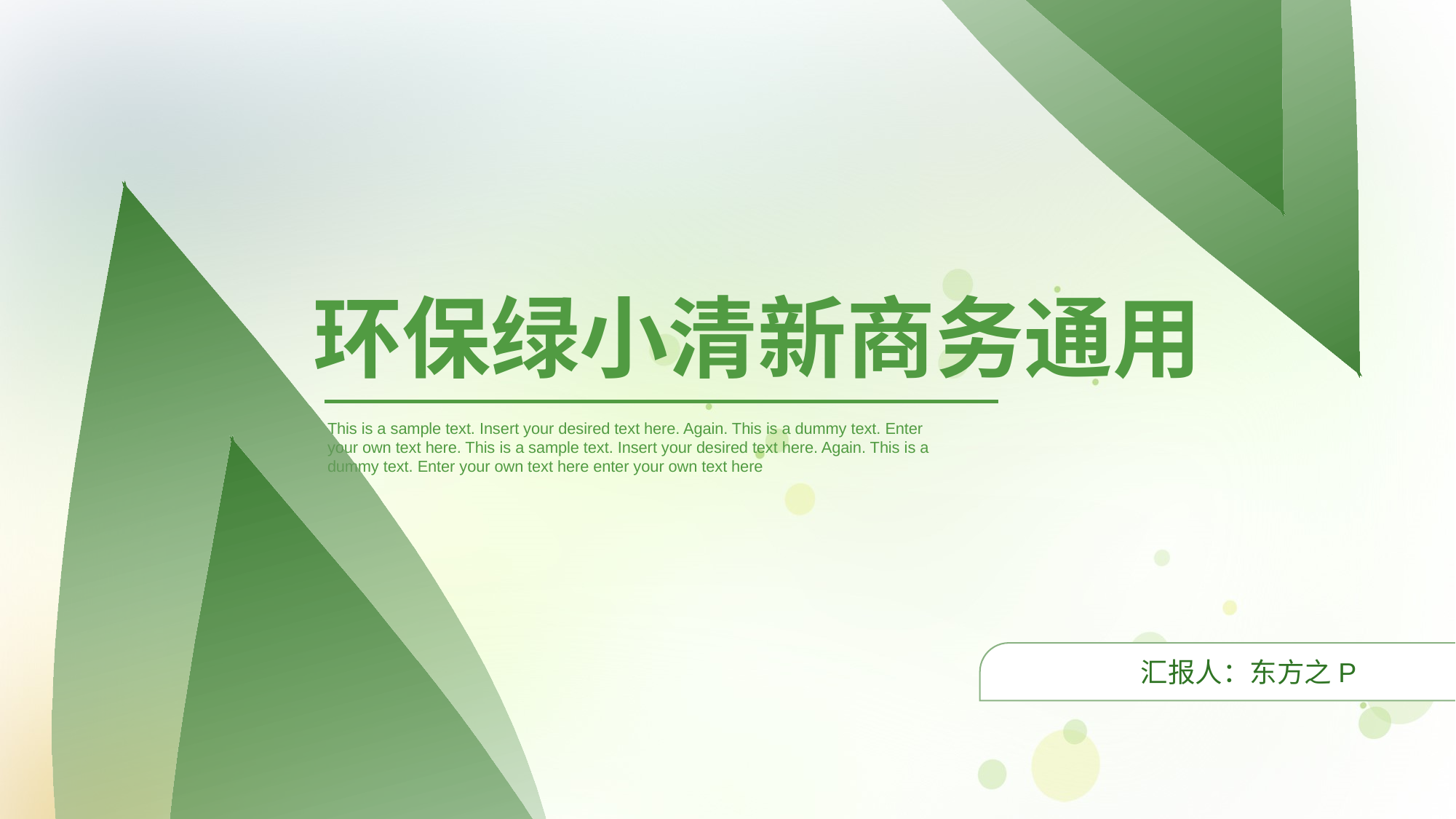

2020

环保绿小清新商务通用

This is a sample text. Insert your desired text here. Again. This is a dummy text. Enter your own text here. This is a sample text. Insert your desired text here. Again. This is a dummy text. Enter your own text here enter your own text here

汇报人：东方之P